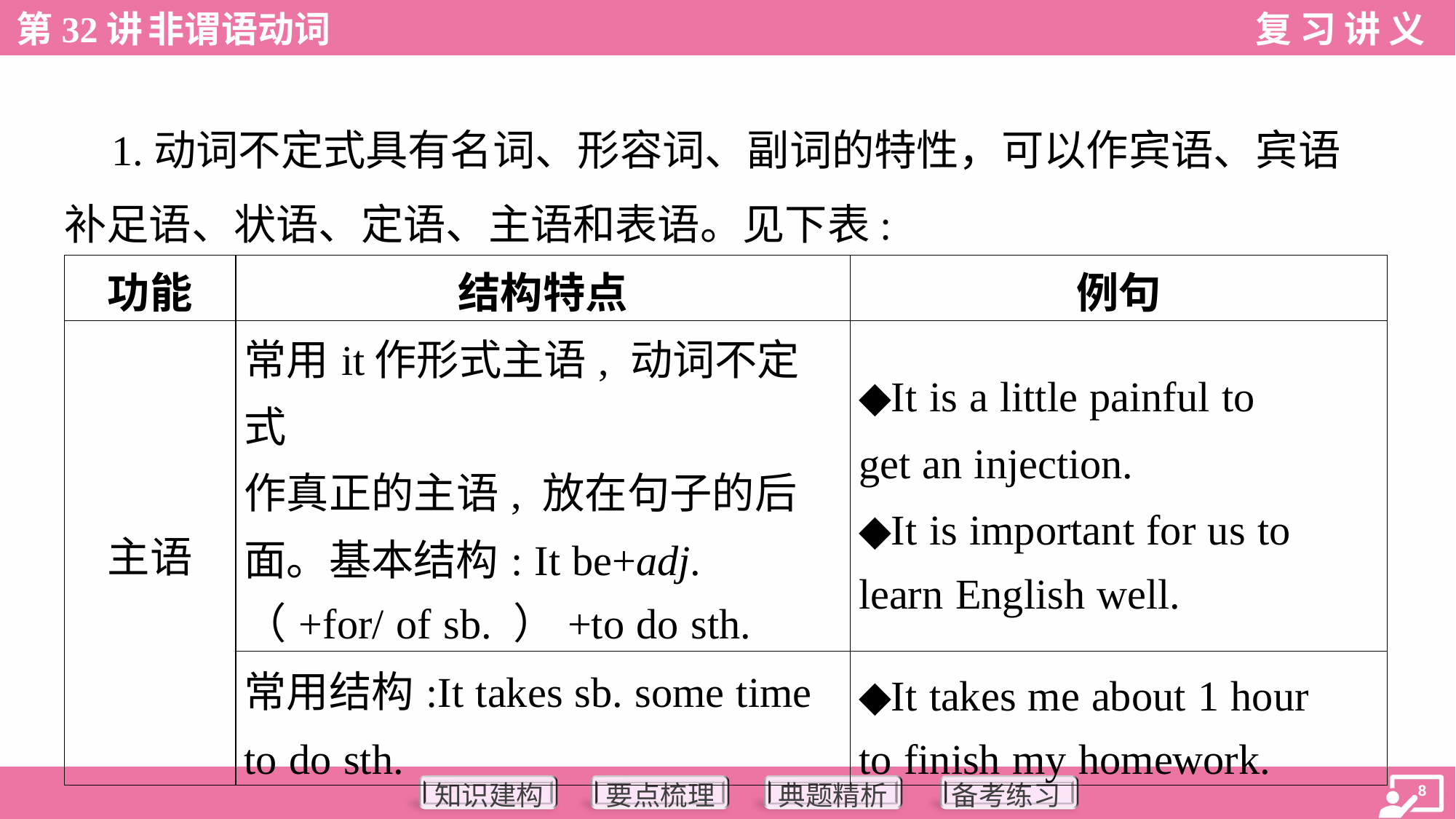

1.动词不定式具有名词、形容词、副词的特性，可以作宾语、宾语
补足语、状语、定语、主语和表语。见下表:
| 功能 | 结构特点 | 例句 |
| --- | --- | --- |
| 主语 | 常用it作形式主语, 动词不定式 作真正的主语, 放在句子的后 面。基本结构: It be+adj. （+for/ of sb. ）+to do sth. | ◆It is a little painful to get an injection. ◆It is important for us to learn English well. |
|  | 常用结构:It takes sb. some time to do sth. | ◆It takes me about 1 hour to finish my homework. |